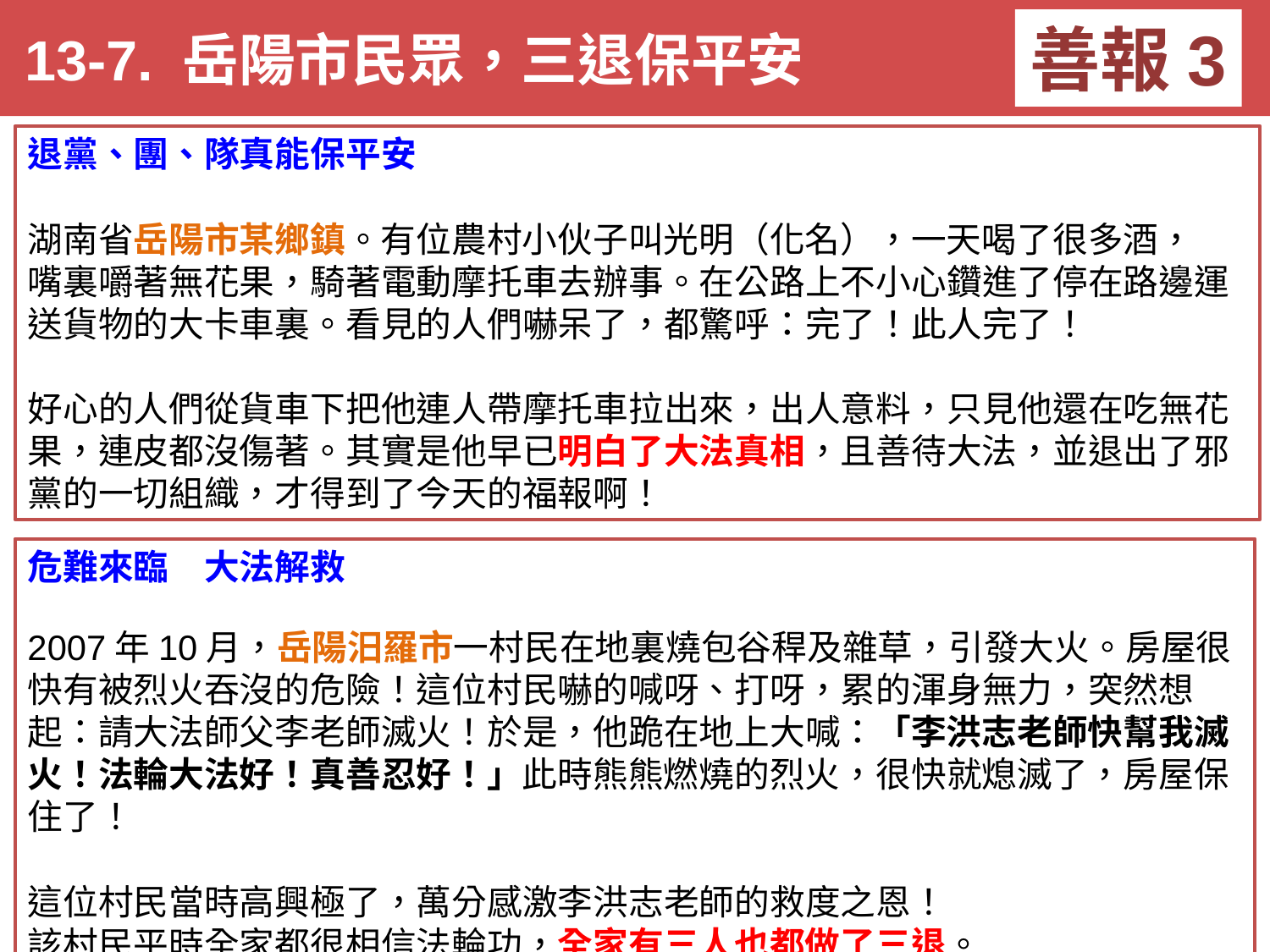

13-7. 岳陽市民眾，三退保平安
善報3
退黨、團、隊真能保平安

湖南省岳陽市某鄉鎮。有位農村小伙子叫光明（化名），一天喝了很多酒，
嘴裏嚼著無花果，騎著電動摩托車去辦事。在公路上不小心鑽進了停在路邊運送貨物的大卡車裏。看見的人們嚇呆了，都驚呼：完了！此人完了！

好心的人們從貨車下把他連人帶摩托車拉出來，出人意料，只見他還在吃無花果，連皮都沒傷著。其實是他早已明白了大法真相，且善待大法，並退出了邪黨的一切組織，才得到了今天的福報啊！
危難來臨　大法解救
2007年10月，岳陽汨羅市一村民在地裏燒包谷稈及雜草，引發大火。房屋很快有被烈火吞沒的危險！這位村民嚇的喊呀、打呀，累的渾身無力，突然想起：請大法師父李老師滅火！於是，他跪在地上大喊：「李洪志老師快幫我滅火！法輪大法好！真善忍好！」此時熊熊燃燒的烈火，很快就熄滅了，房屋保住了！

這位村民當時高興極了，萬分感激李洪志老師的救度之恩！
該村民平時全家都很相信法輪功，全家有三人也都做了三退。